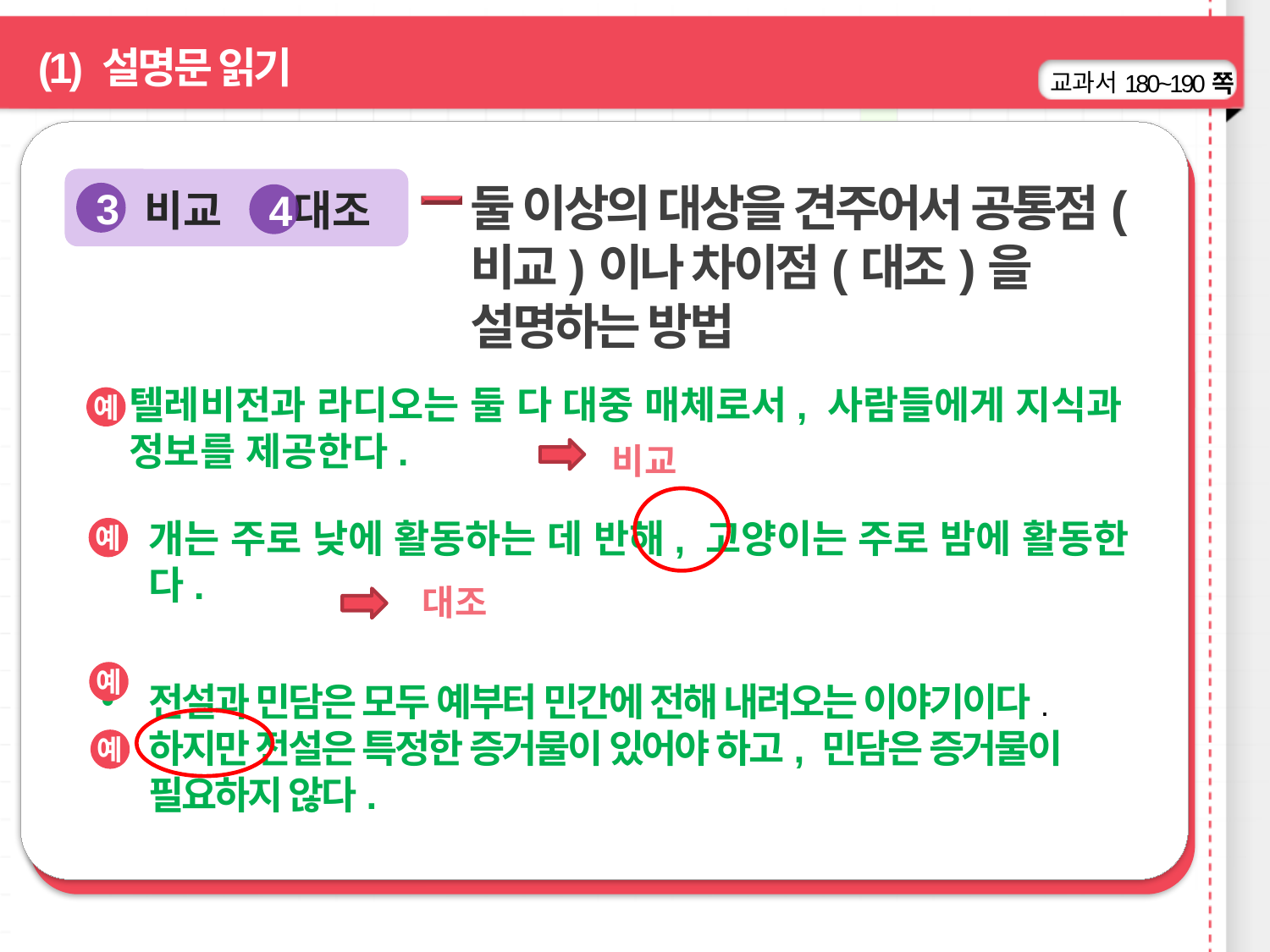

(1) 설명문 읽기
180~190쪽

비교      대조
둘 이상의 대상을 견주어서 공통점(비교)이나 차이점(대조)을 설명하는 방법

3
4
텔레비전과 라디오는 둘 다 대중 매체로서, 사람들에게 지식과 정보를 제공한다.
예
     비교

개는 주로 낮에 활동하는 데 반해, 고양이는 주로 밤에 활동한다.
예
      대조

전설과 민담은 모두 예부터 민간에 전해 내려오는 이야기이다.
하지만 전설은 특정한 증거물이 있어야 하고, 민담은 증거물이 필요하지 않다.
예

예